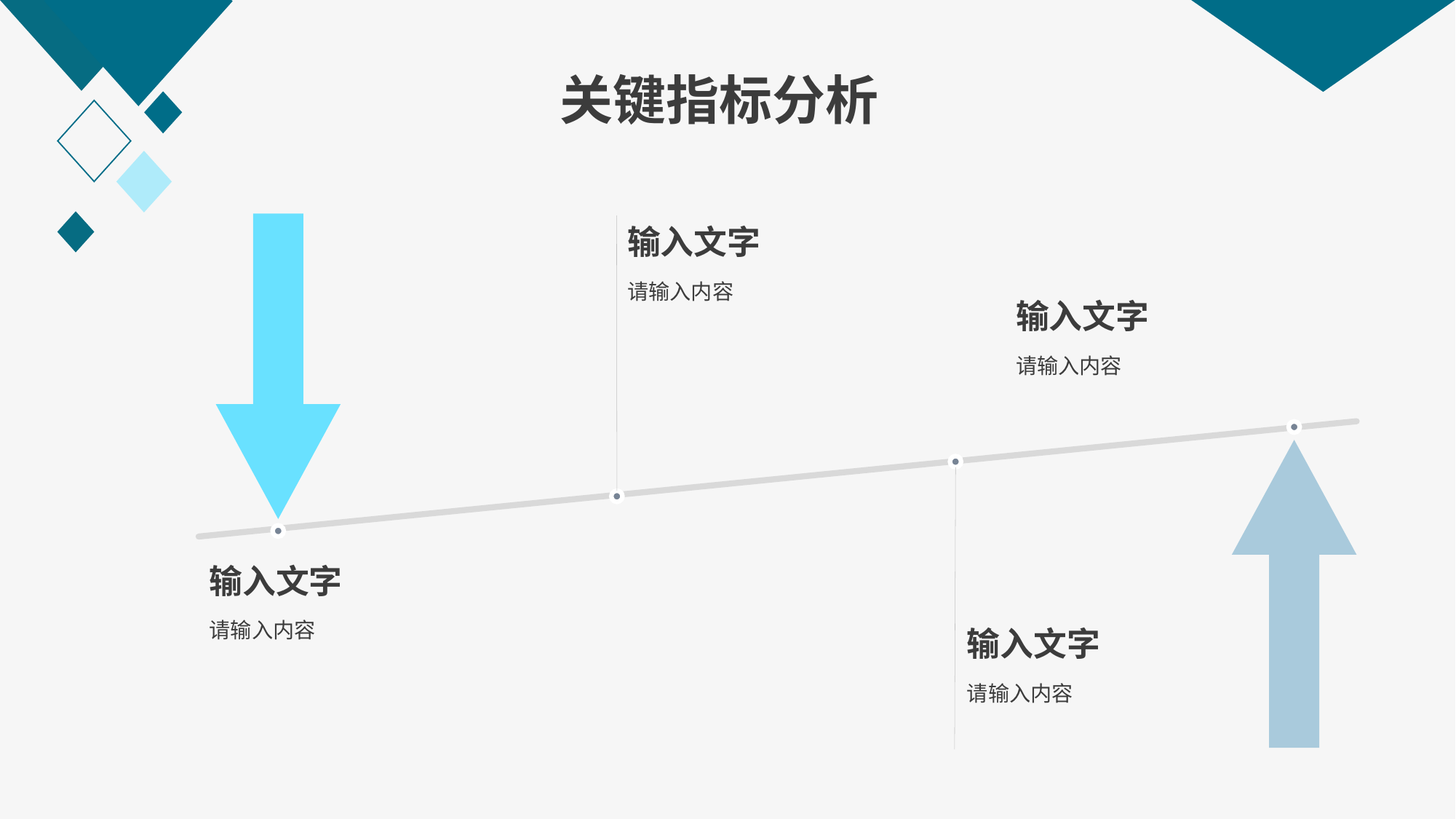

关键指标分析

输入文字
请输入内容

输入文字
请输入内容

输入文字
请输入内容

输入文字
请输入内容